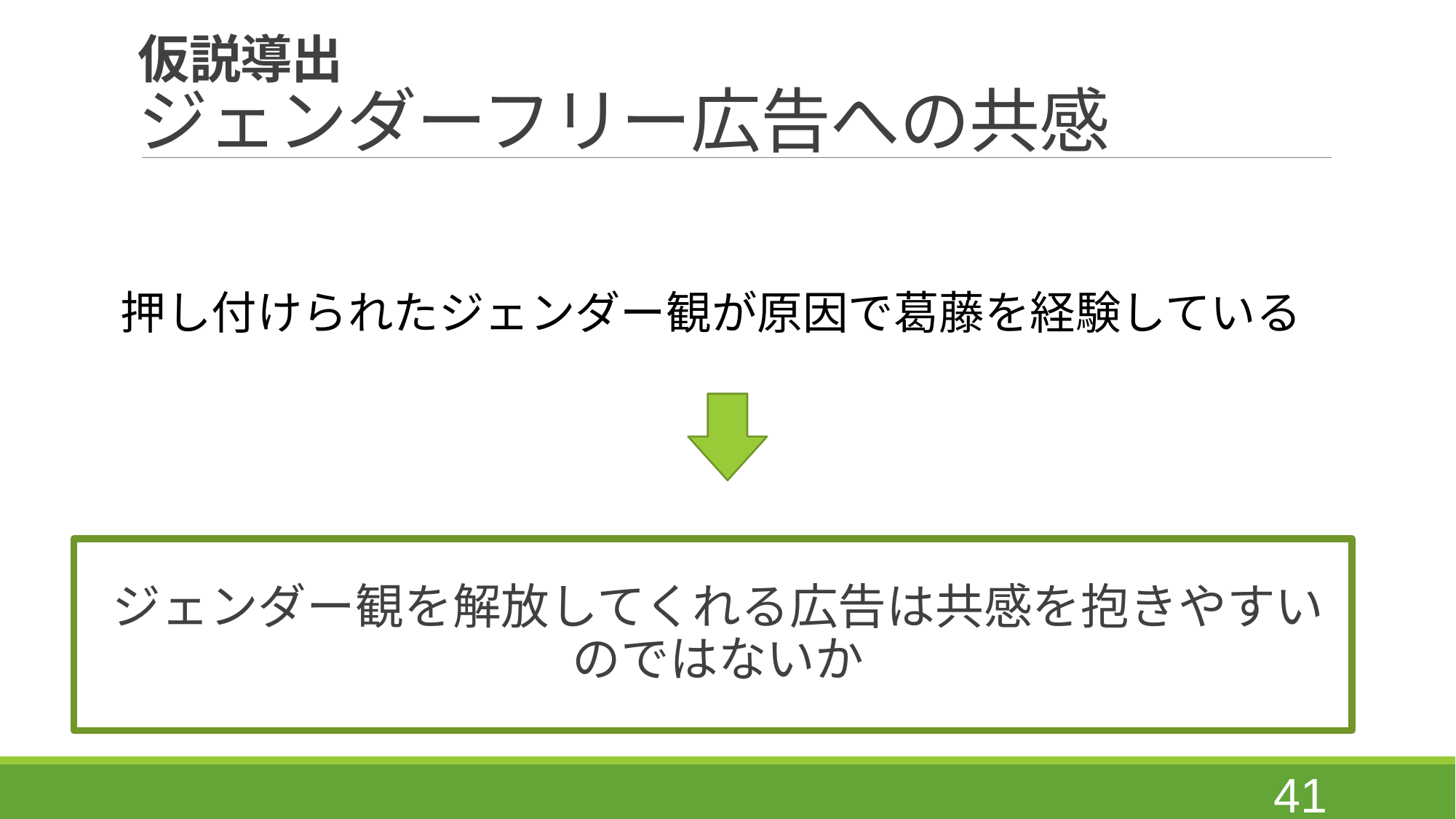

# 仮説導出 ジェンダーフリー広告への共感
押し付けられたジェンダー観が原因で葛藤を経験している

ジェンダー観を解放してくれる広告は共感を抱きやすいのではないか
41